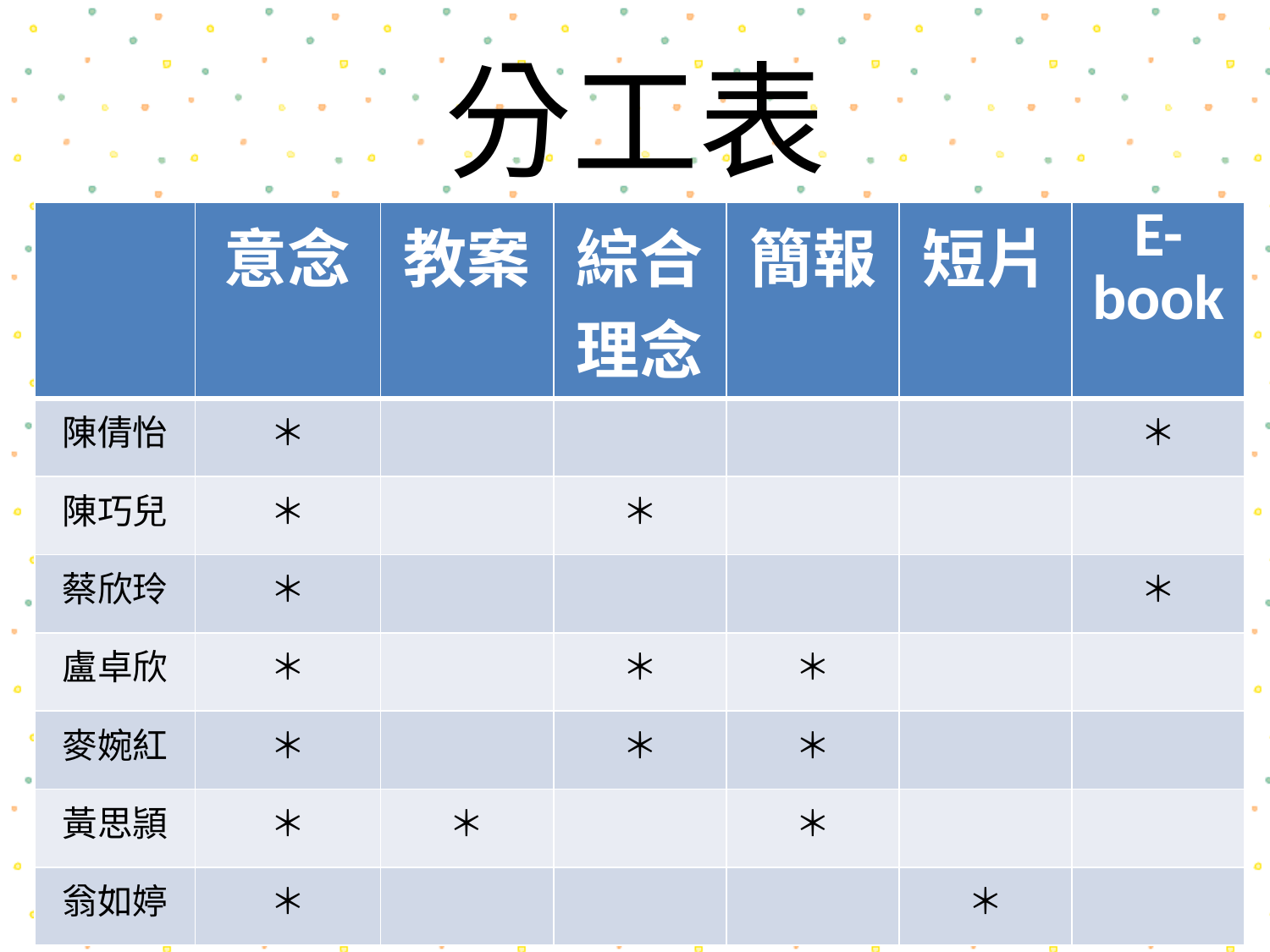

# 分工表
|  | 意念 | 教案 | 綜合理念 | 簡報 | 短片 | E-book |
| --- | --- | --- | --- | --- | --- | --- |
| 陳倩怡 | ＊ |  |  |  |  | ＊ |
| 陳巧兒 | ＊ |  | ＊ |  |  |  |
| 蔡欣玲 | ＊ |  |  |  |  | ＊ |
| 盧卓欣 | ＊ |  | ＊ | ＊ |  |  |
| 麥婉紅 | ＊ |  | ＊ | ＊ |  |  |
| 黃思頴 | ＊ | ＊ |  | ＊ |  |  |
| 翁如婷 | ＊ |  |  |  | ＊ |  |